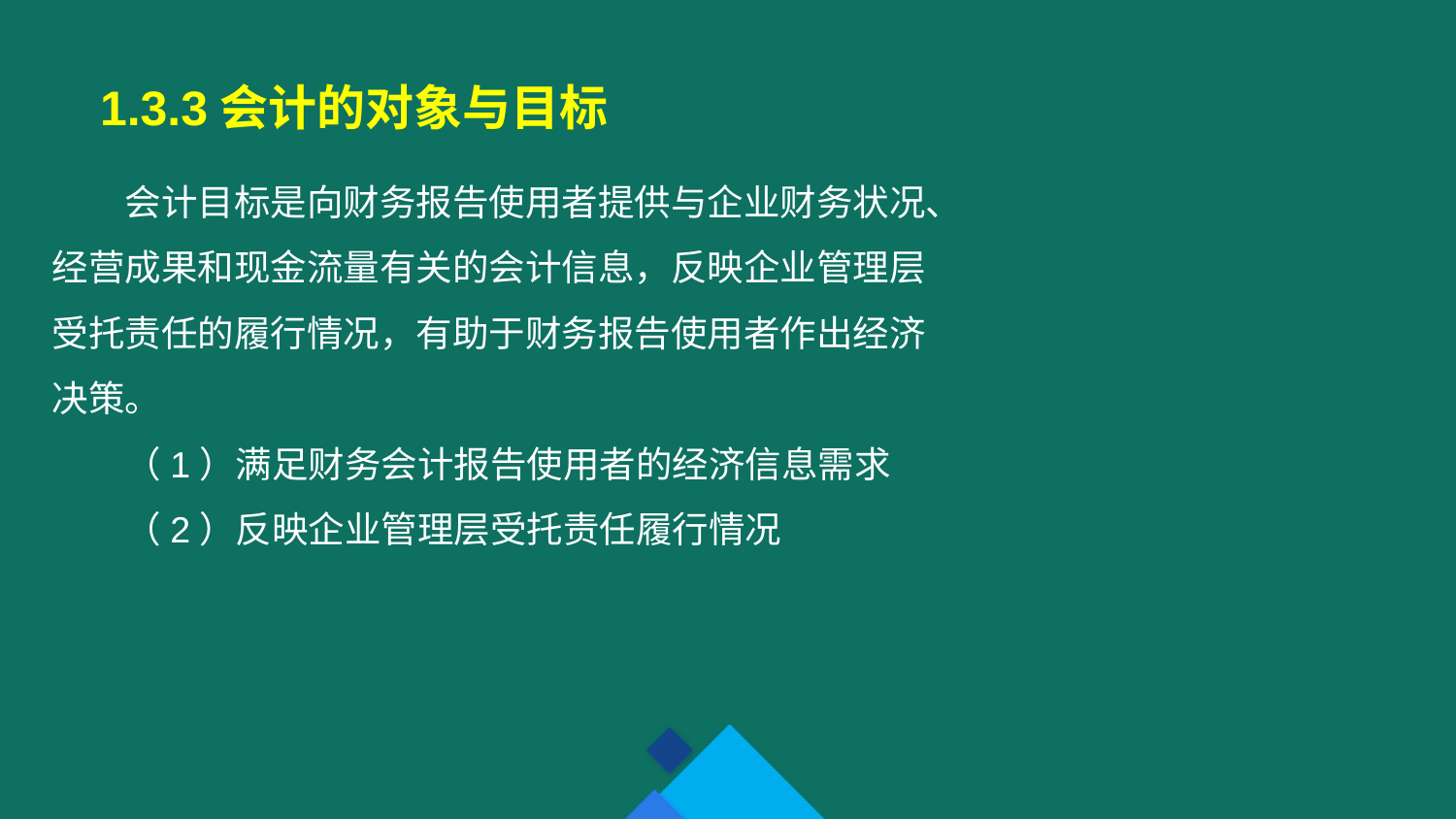

1.3.3会计的对象与目标
会计目标是向财务报告使用者提供与企业财务状况、经营成果和现金流量有关的会计信息，反映企业管理层受托责任的履行情况，有助于财务报告使用者作出经济决策。
（1）满足财务会计报告使用者的经济信息需求
（2）反映企业管理层受托责任履行情况